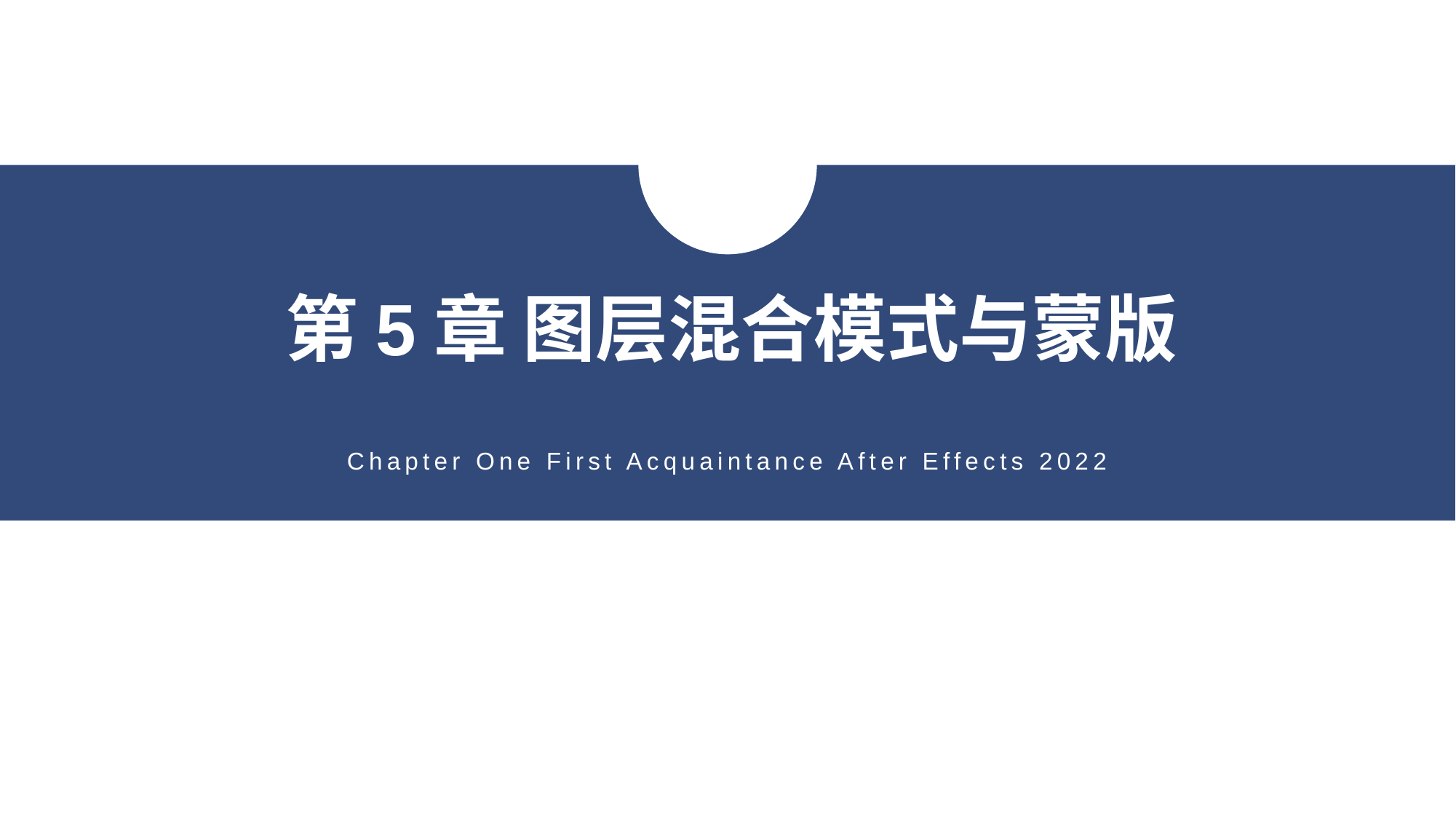

第5章 图层混合模式与蒙版

Chapter One First Acquaintance After Effects 2022